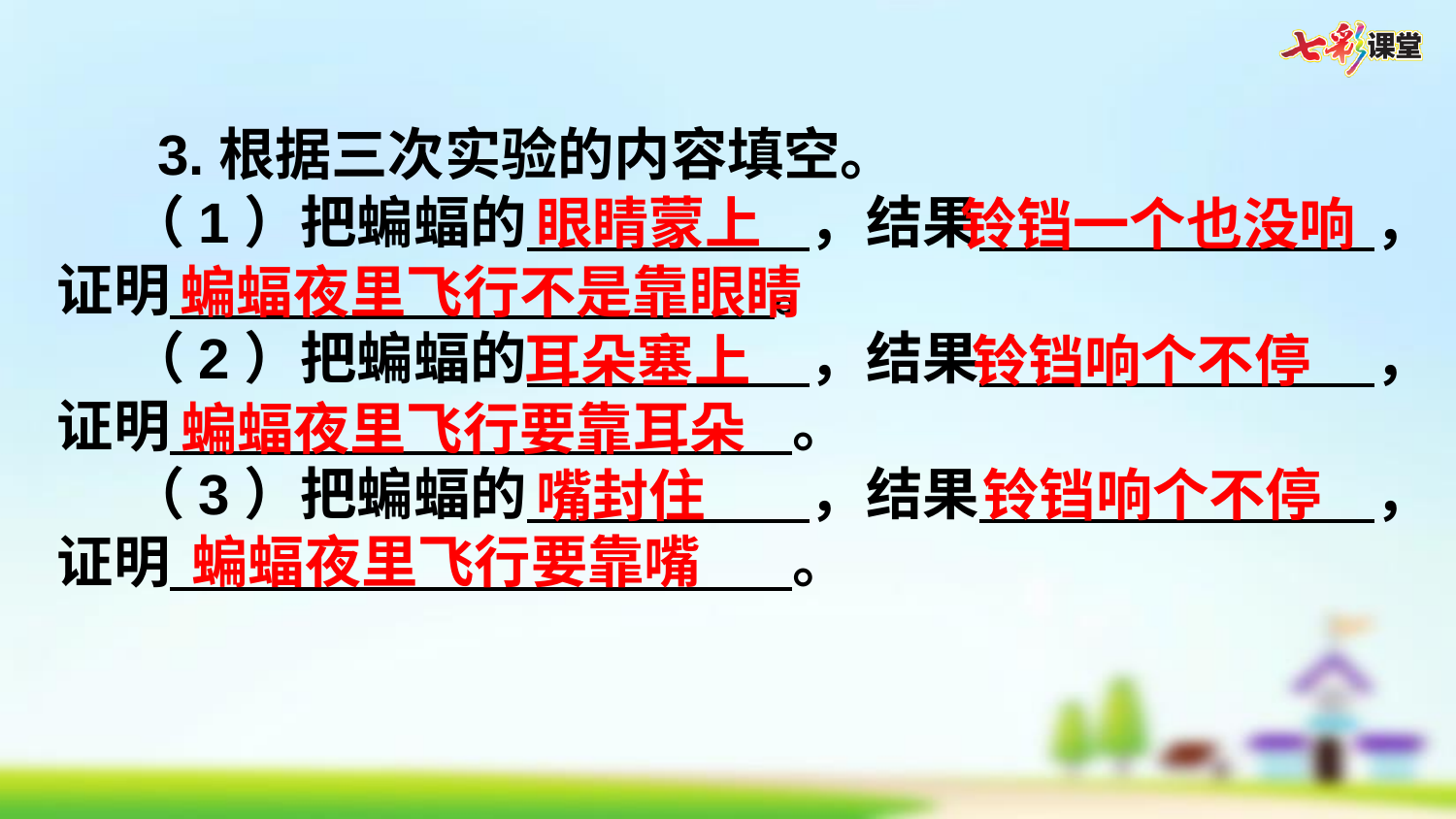

3.根据三次实验的内容填空。
（1）把蝙蝠的　　　　　，结果　　　　　　　，证明　　　　　　　　　　   。
（2）把蝙蝠的　　　　　，结果　　　　　　　，证明　　　　　　　　　　　。
（3）把蝙蝠的　　　　　，结果　　　　　　　，证明　　　　　　　　　　　。
眼睛蒙上
铃铛一个也没响
蝙蝠夜里飞行不是靠眼睛
耳朵塞上
铃铛响个不停
蝙蝠夜里飞行要靠耳朵
铃铛响个不停
嘴封住
蝙蝠夜里飞行要靠嘴